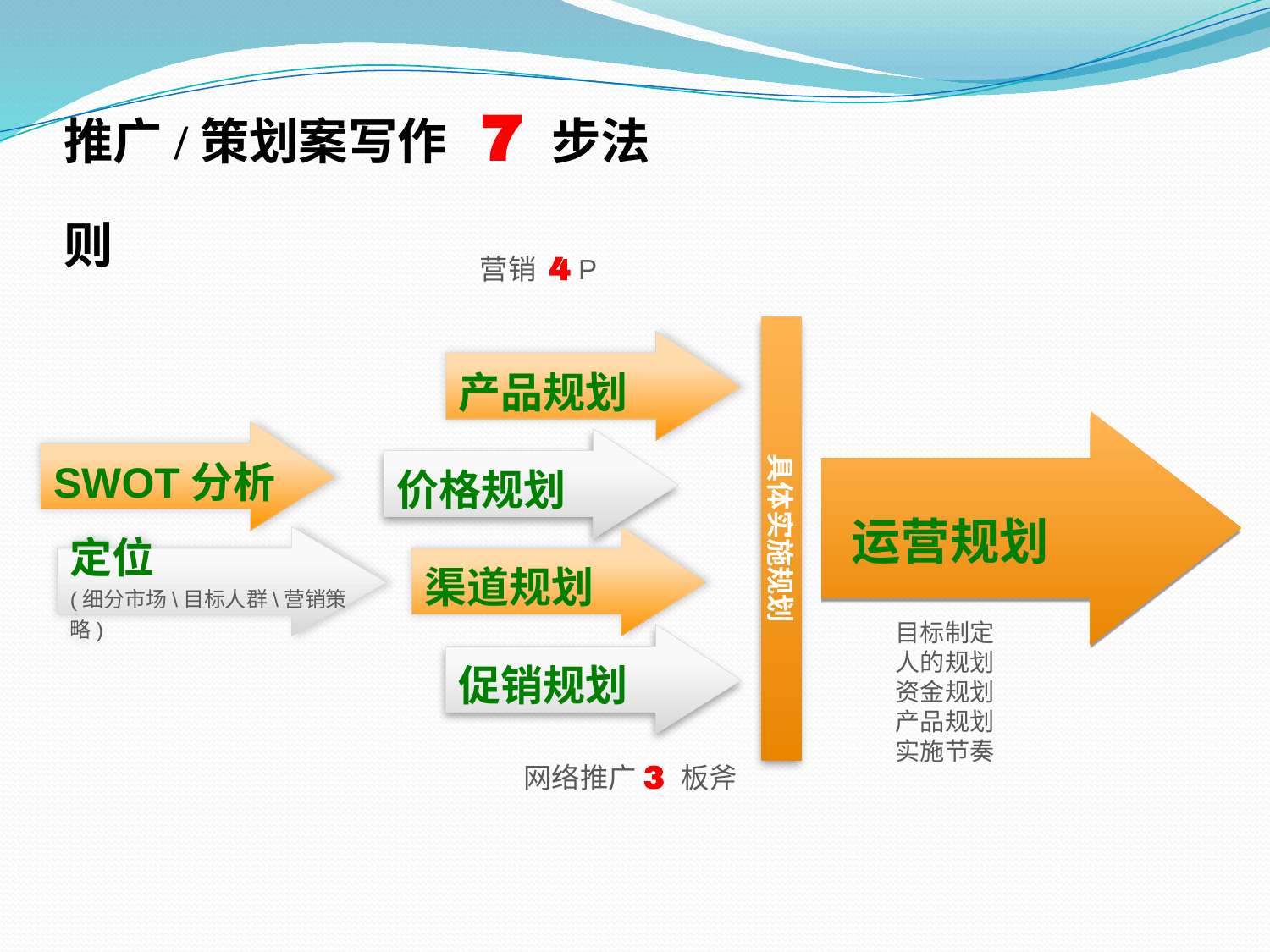

推广/策划案写作  7 步法则
营销 4 P
具体实施规划
产品规划

SWOT分析
价格规划
运营规划
定位
(细分市场\目标人群\营销策略)
渠道规划
目标制定
人的规划
资金规划
产品规划
实施节奏
促销规划
网络推广3 板斧